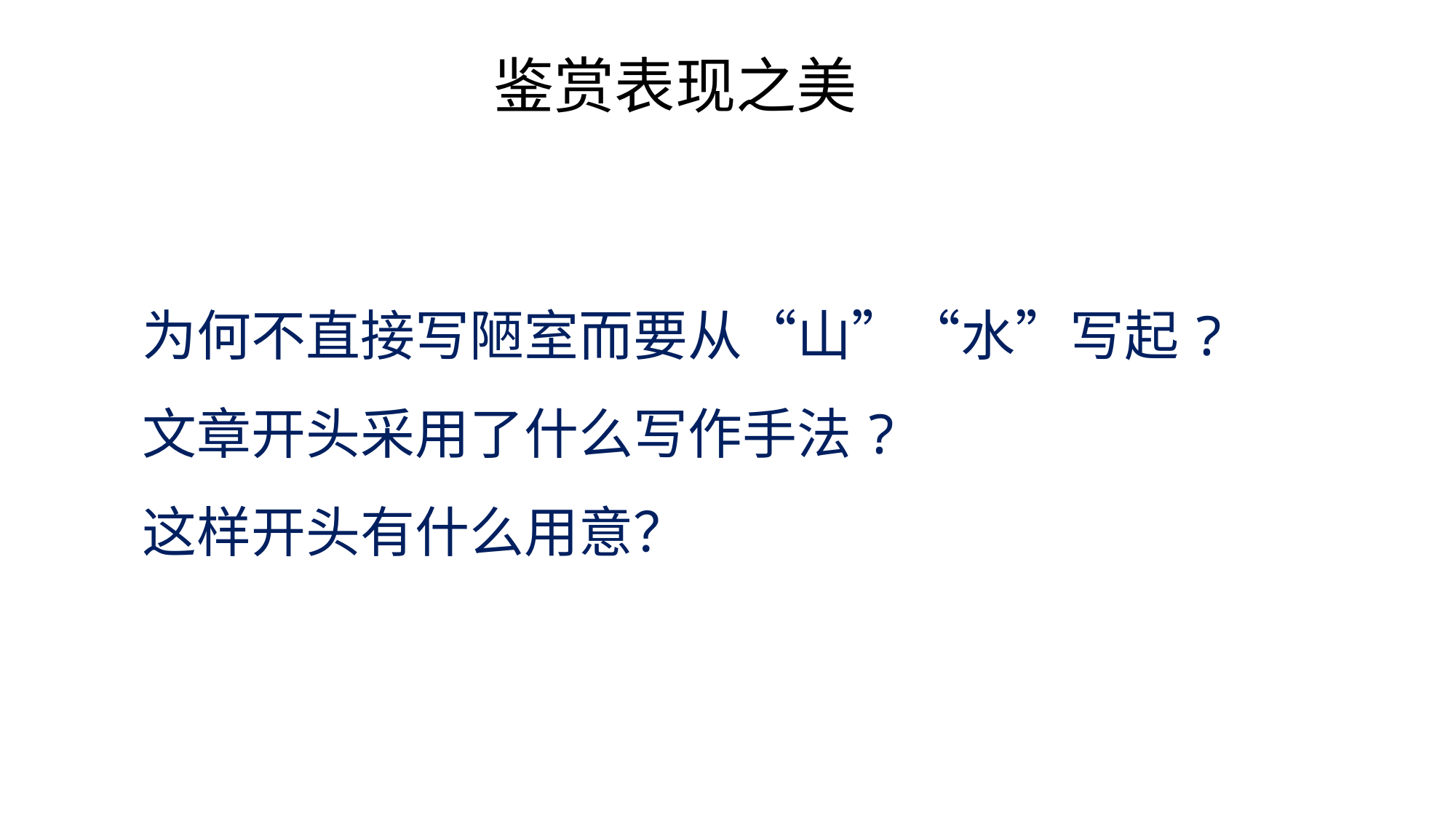

鉴赏表现之美
为何不直接写陋室而要从“山”“水”写起?
文章开头采用了什么写作手法?
这样开头有什么用意？